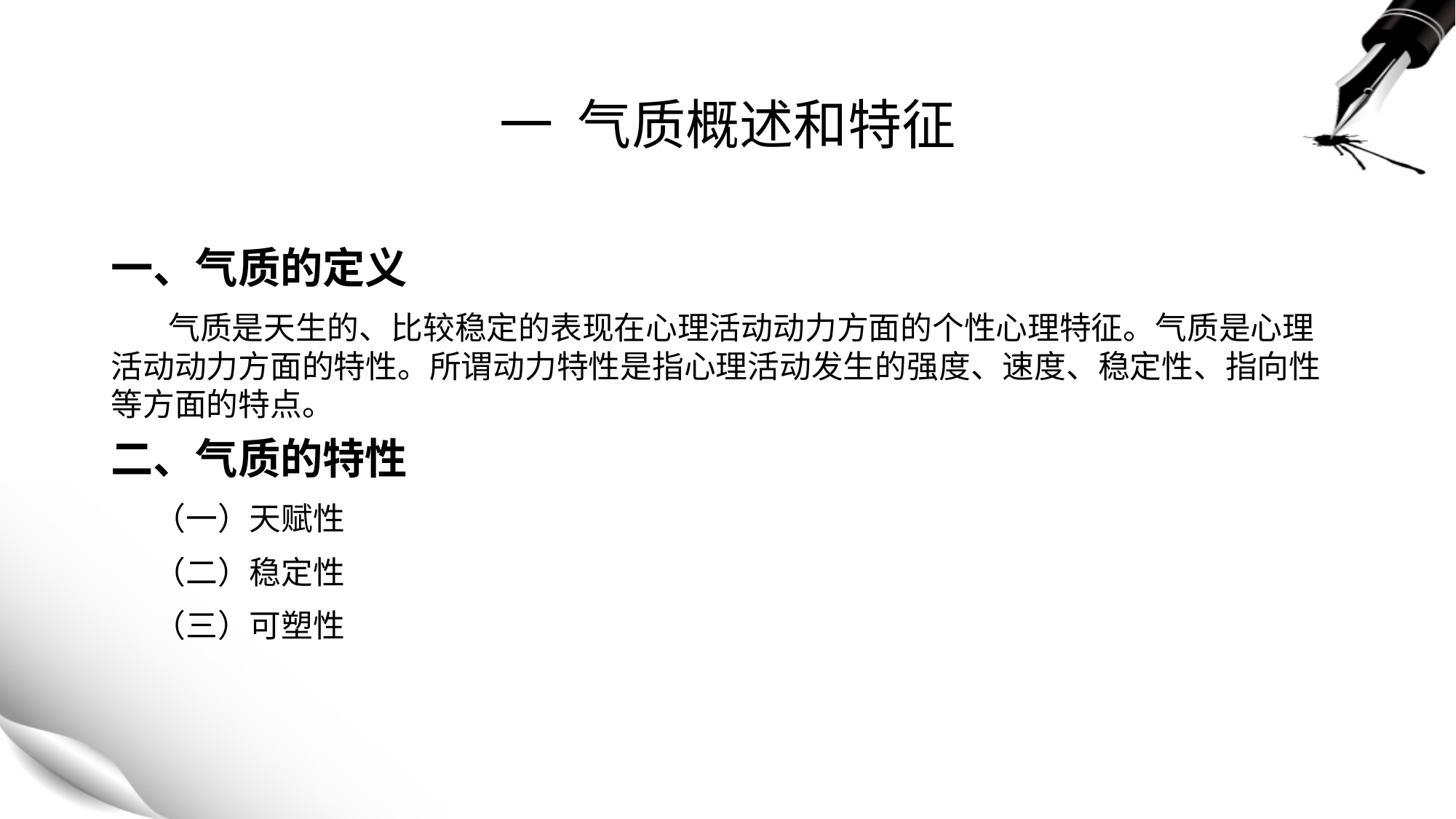

# 一  气质概述和特征
一、气质的定义
       气质是天生的、比较稳定的表现在心理活动动力方面的个性心理特征。气质是心理活动动力方面的特性。所谓动力特性是指心理活动发生的强度、速度、稳定性、指向性等方面的特点。
二、气质的特性
     （一）天赋性
     （二）稳定性
     （三）可塑性